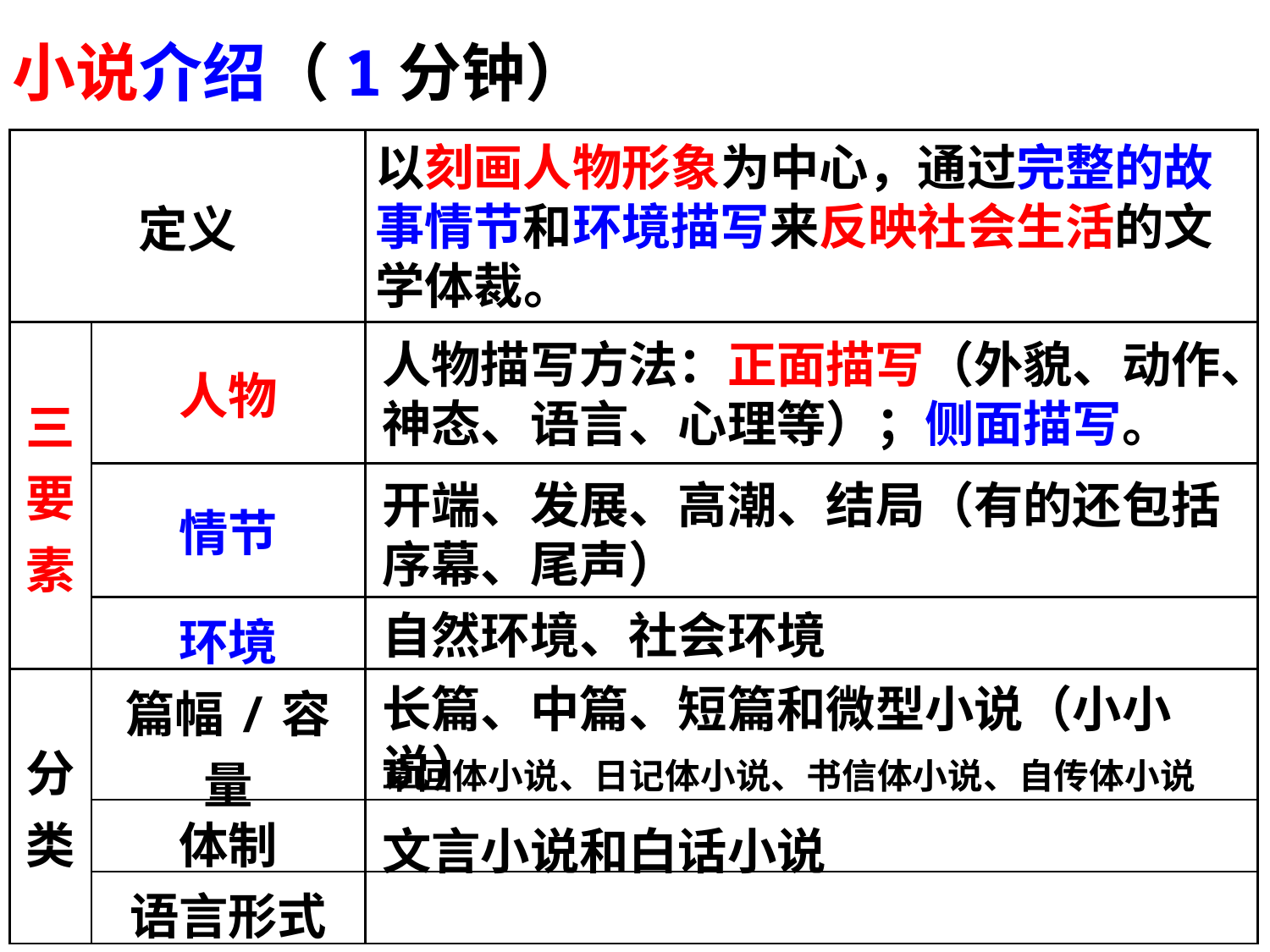

小说介绍（1分钟）
| 定义 |  |  |
| --- | --- | --- |
| 三要素 | 人物 |  |
|  | 情节 |  |
|  | 环境 |  |
| 分类 | 篇幅/容量 |  |
|  | 体制 |  |
|  | 语言形式 |  |
以刻画人物形象为中心，通过完整的故事情节和环境描写来反映社会生活的文学体裁。
人物描写方法：正面描写（外貌、动作、神态、语言、心理等）；侧面描写。
开端、发展、高潮、结局（有的还包括序幕、尾声）
自然环境、社会环境
长篇、中篇、短篇和微型小说（小小说）
章回体小说、日记体小说、书信体小说、自传体小说
文言小说和白话小说